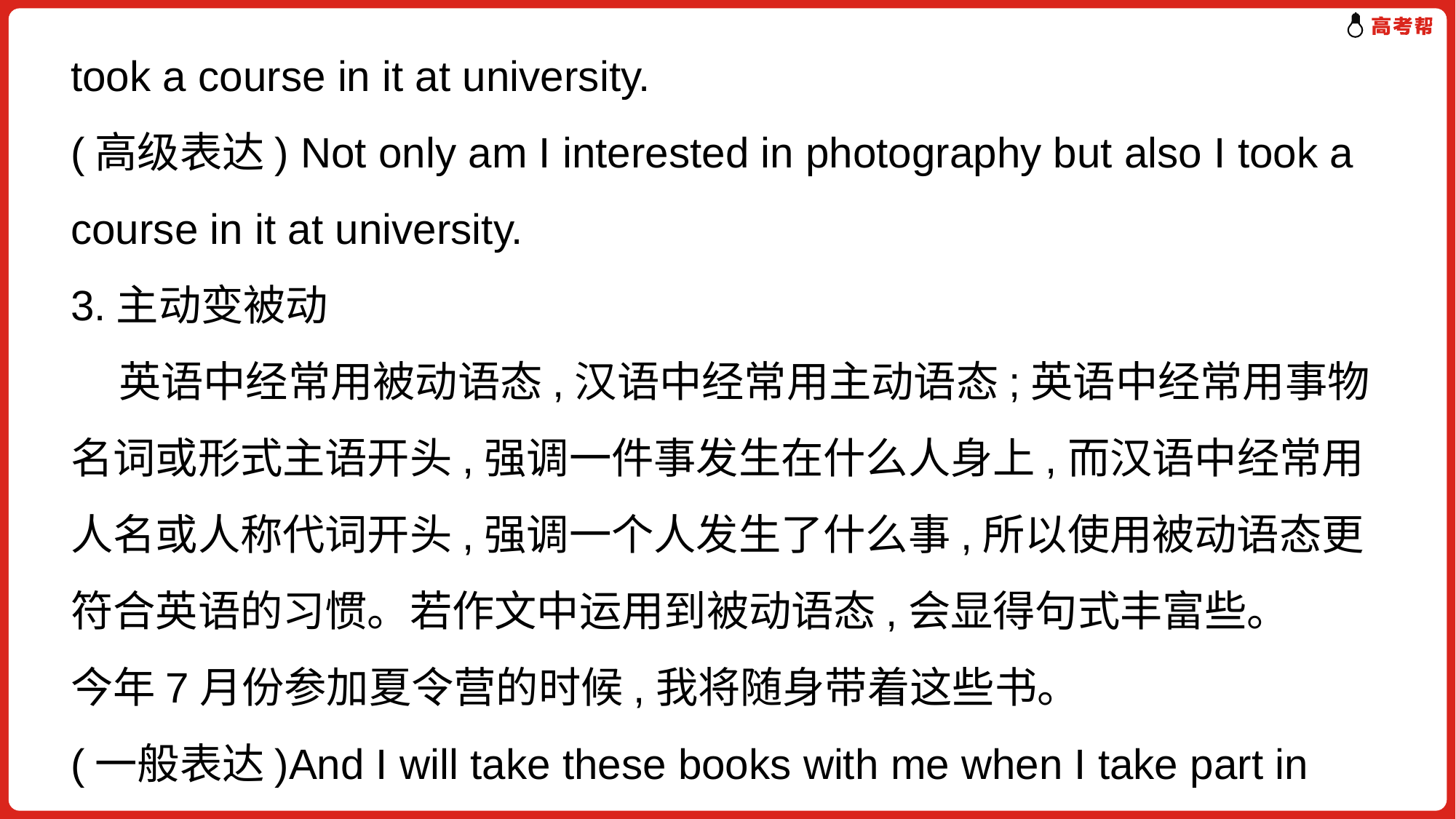

took a course in it at university.
(高级表达) Not only am I interested in photography but also I took a course in it at university.
3.主动变被动
    英语中经常用被动语态,汉语中经常用主动语态;英语中经常用事物名词或形式主语开头,强调一件事发生在什么人身上,而汉语中经常用人名或人称代词开头,强调一个人发生了什么事,所以使用被动语态更符合英语的习惯。若作文中运用到被动语态,会显得句式丰富些。
今年7月份参加夏令营的时候,我将随身带着这些书。
(一般表达)And I will take these books with me when I take part in